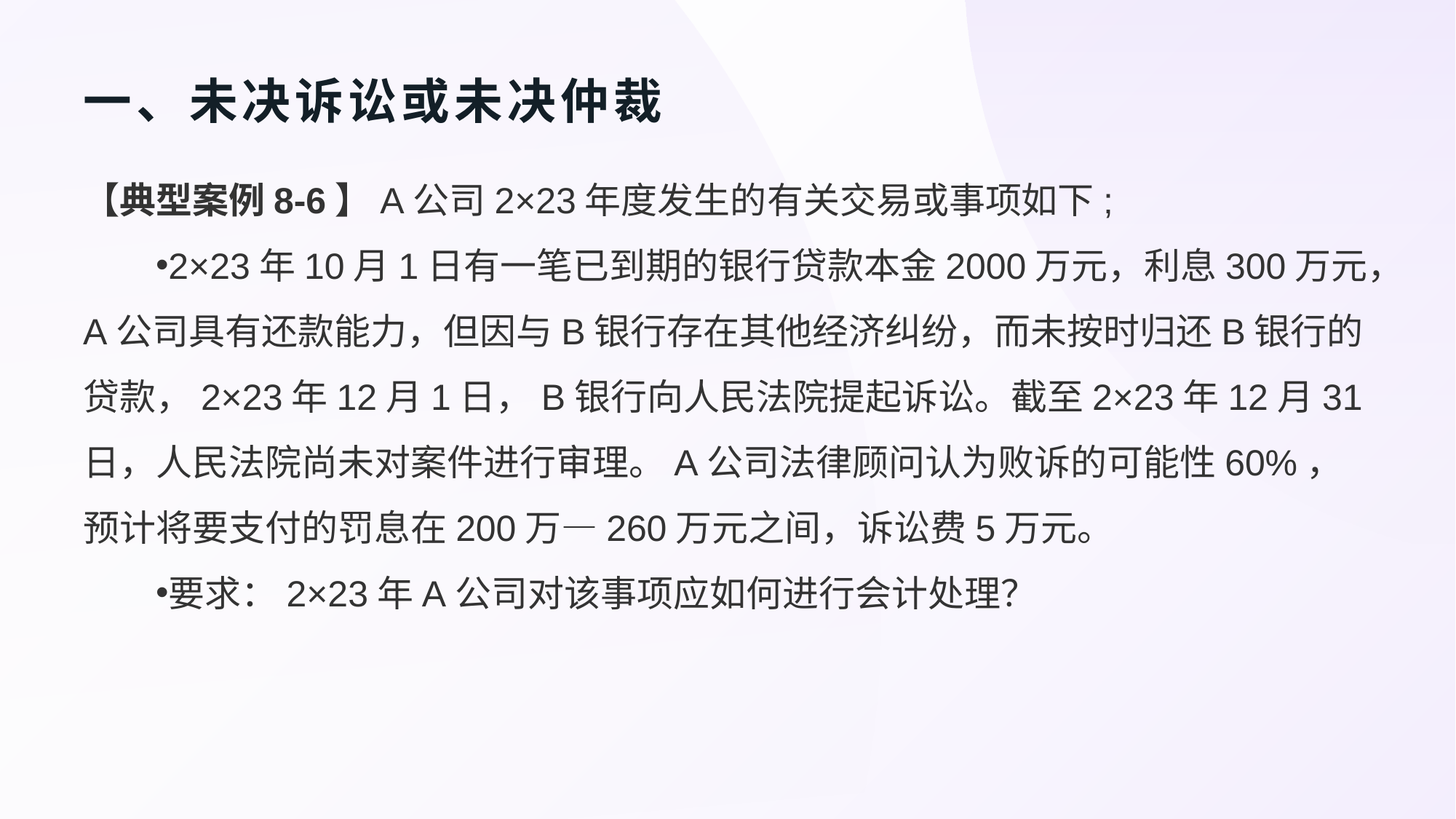

# 一、未决诉讼或未决仲裁
【典型案例8-6】A公司2×23年度发生的有关交易或事项如下;
2×23年10月1日有一笔已到期的银行贷款本金2000万元，利息300万元，A公司具有还款能力，但因与B银行存在其他经济纠纷，而未按时归还B银行的贷款，2×23年12月1日，B银行向人民法院提起诉讼。截至2×23年12月31日，人民法院尚未对案件进行审理。A公司法律顾问认为败诉的可能性60%，预计将要支付的罚息在200万—260万元之间，诉讼费5万元。
要求：2×23年A公司对该事项应如何进行会计处理？